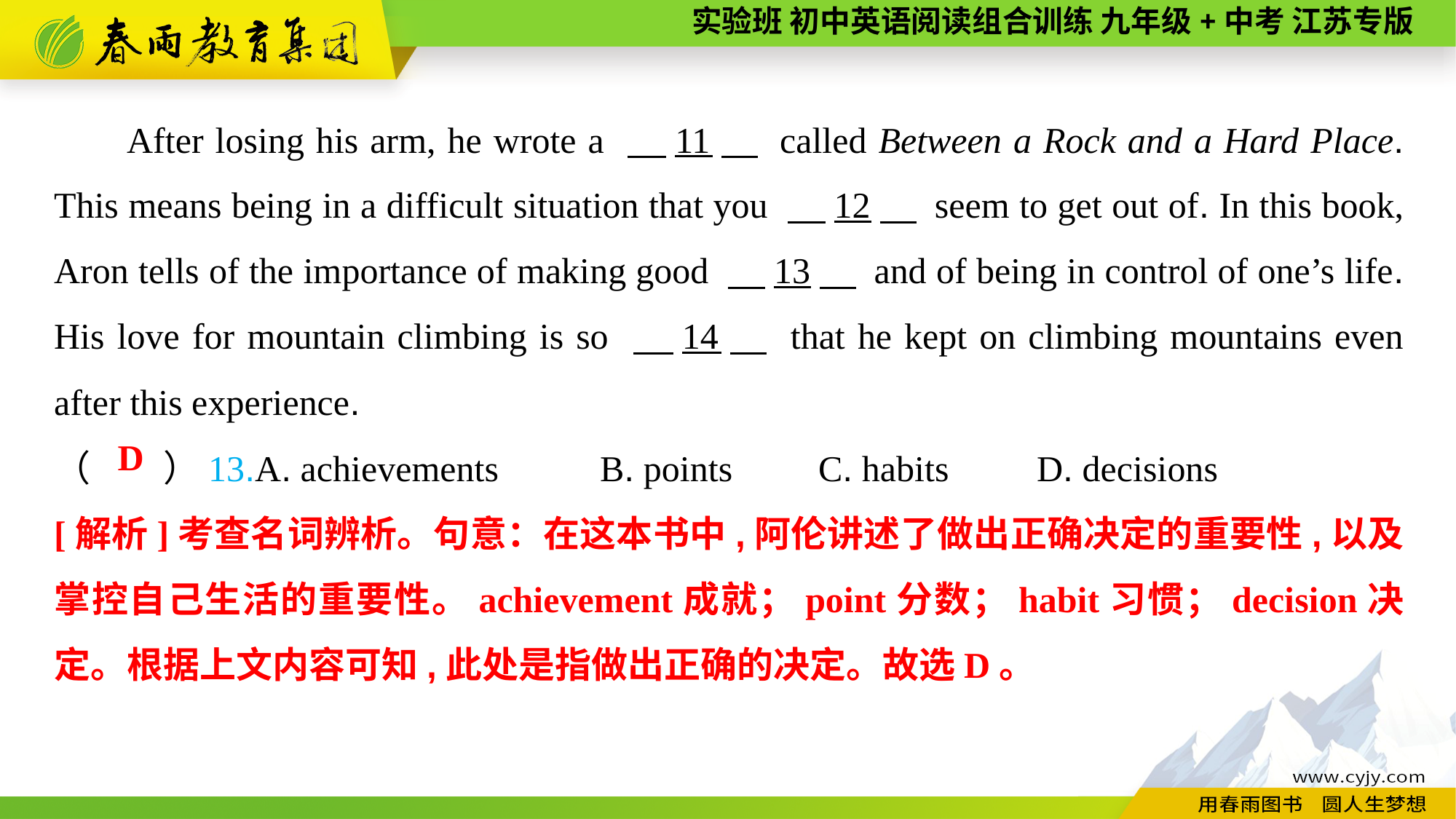

After losing his arm, he wrote a 　11　 called Between a Rock and a Hard Place. This means being in a difficult situation that you 　12　 seem to get out of. In this book, Aron tells of the importance of making good 　13　 and of being in control of one’s life. His love for mountain climbing is so 　14　 that he kept on climbing mountains even after this experience.
（　　）13.A. achievements	B. points	C. habits	D. decisions
D
[解析]考查名词辨析。句意：在这本书中,阿伦讲述了做出正确决定的重要性,以及掌控自己生活的重要性。achievement成就；point分数；habit习惯；decision决定。根据上文内容可知,此处是指做出正确的决定。故选D。